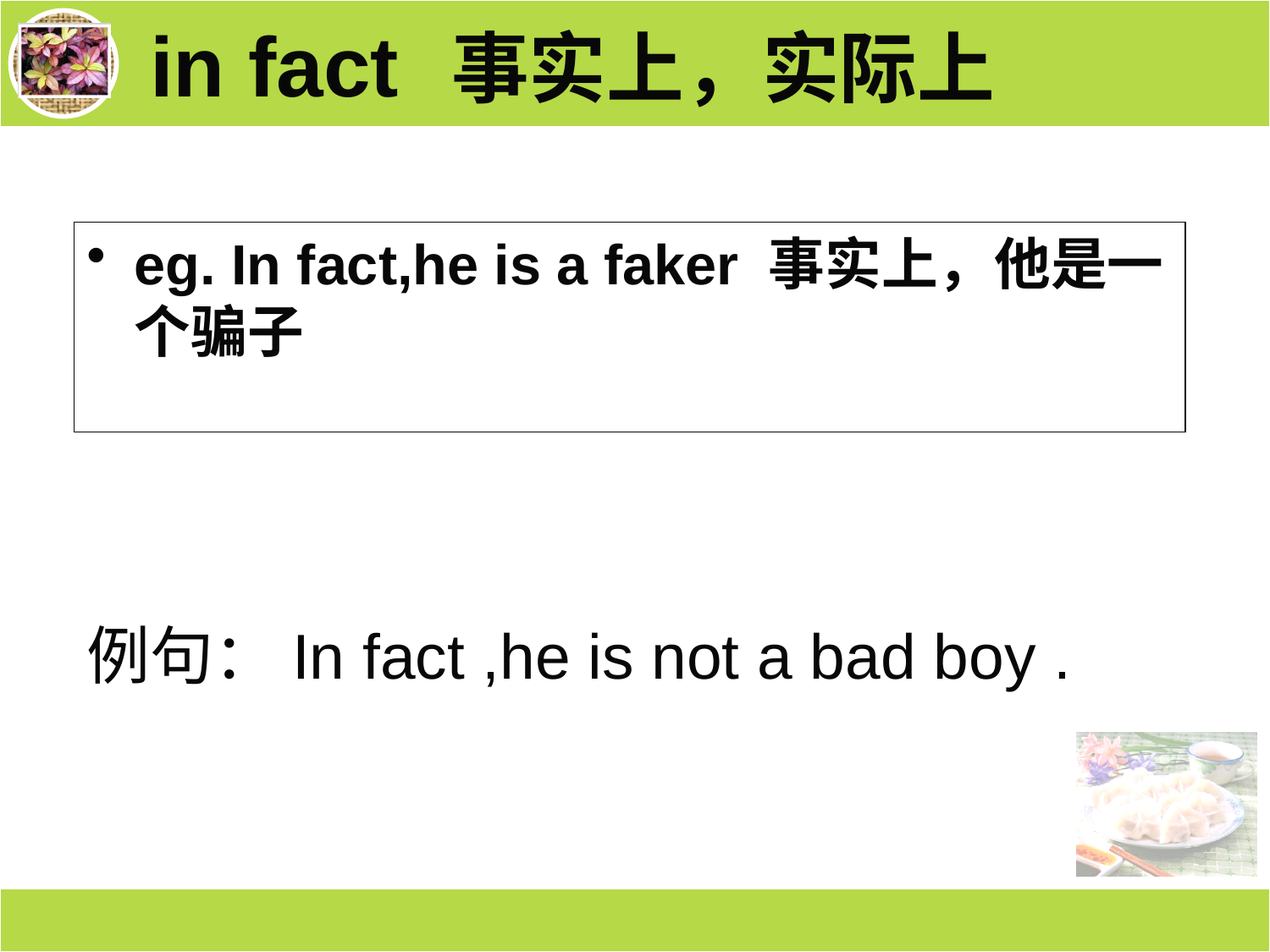

# in fact  事实上，实际上
eg. In fact,he is a faker 事实上，他是一个骗子
例句：In fact ,he is not a bad boy .